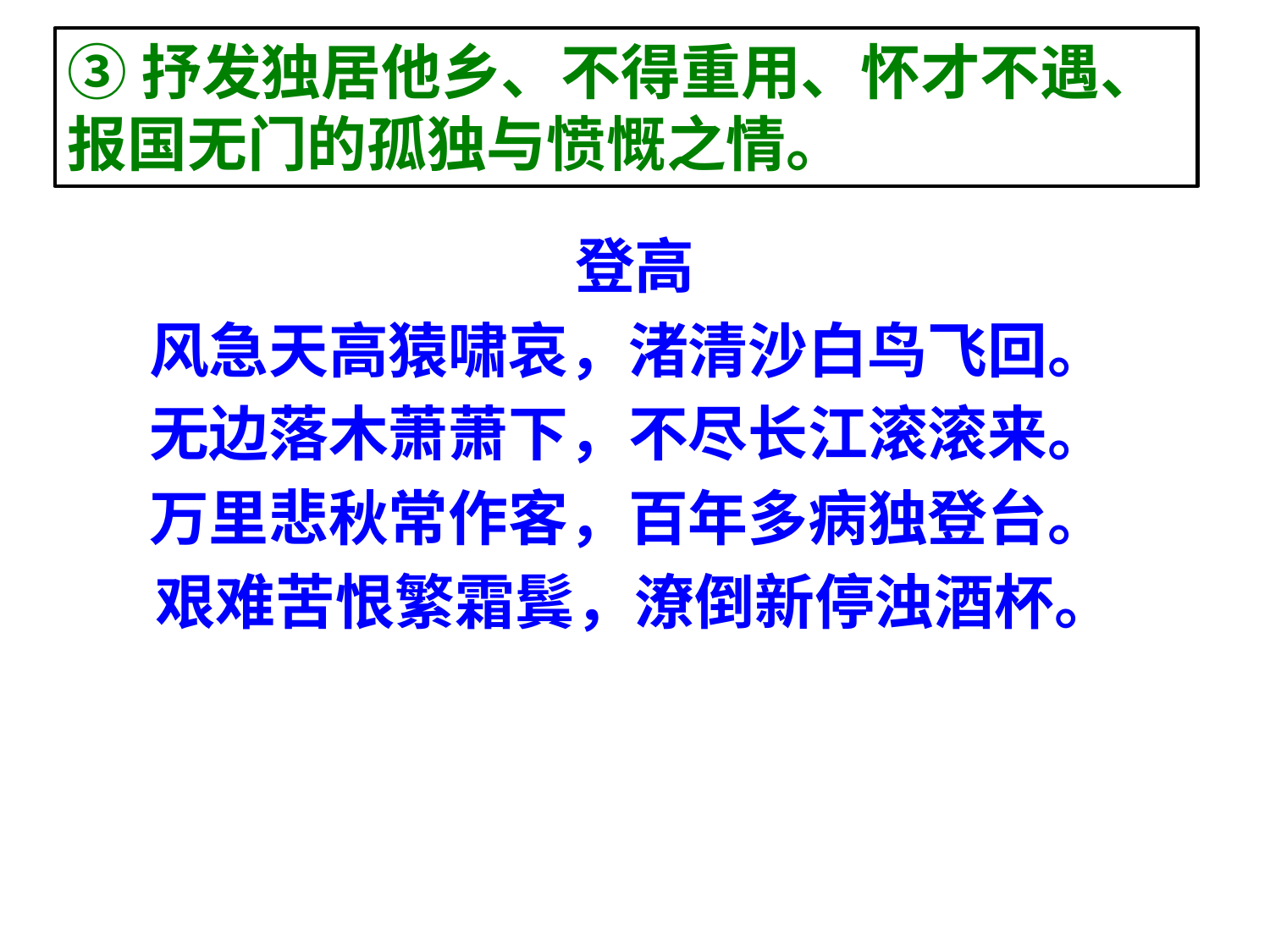

# ③抒发独居他乡、不得重用、怀才不遇、报国无门的孤独与愤慨之情。
登高
风急天高猿啸哀，渚清沙白鸟飞回。
无边落木萧萧下，不尽长江滚滚来。
万里悲秋常作客，百年多病独登台。
艰难苦恨繁霜鬂，潦倒新停浊酒杯。